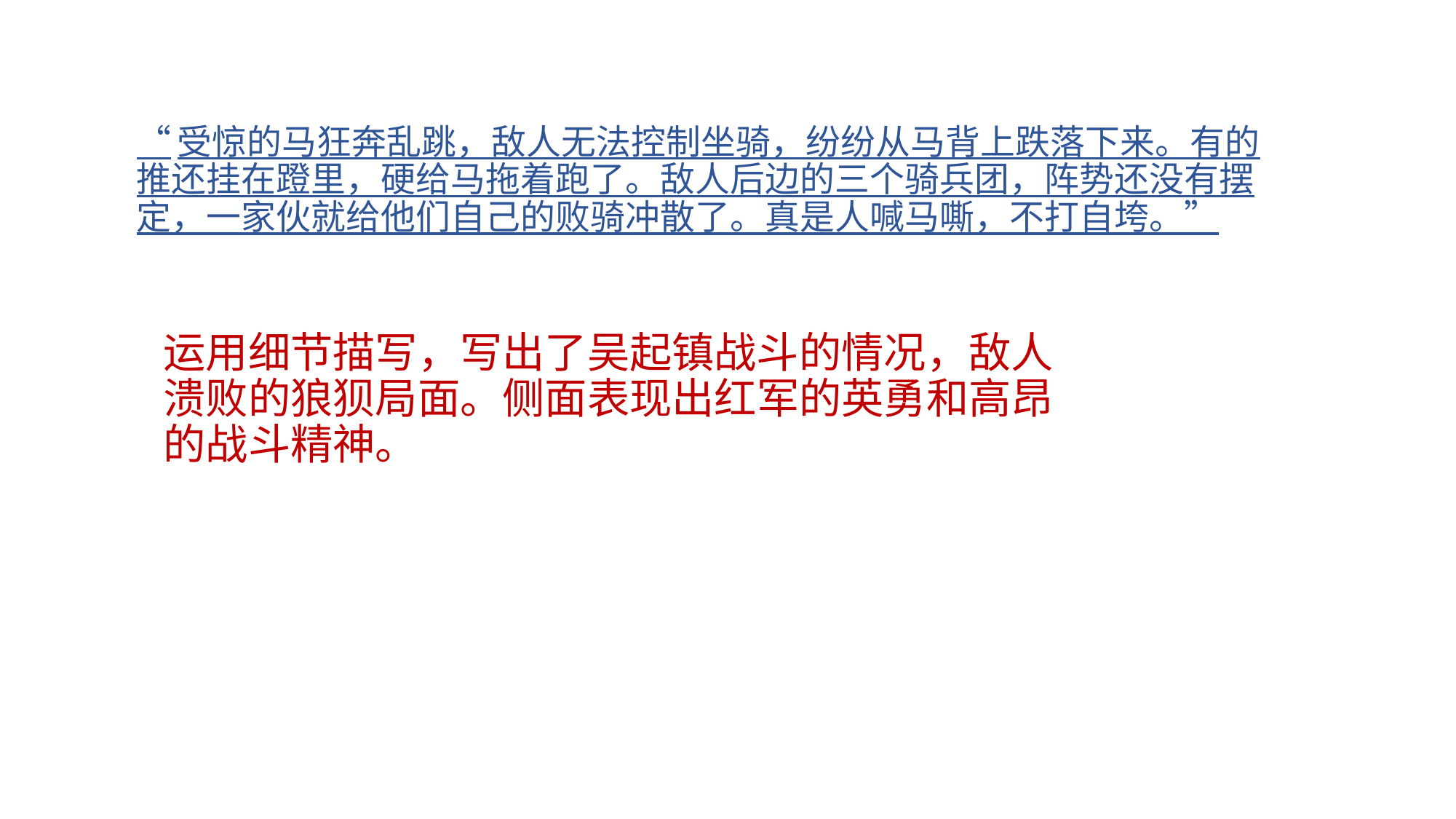

# “受惊的马狂奔乱跳，敌人无法控制坐骑，纷纷从马背上跌落下来。有的推还挂在蹬里，硬给马拖着跑了。敌人后边的三个骑兵团，阵势还没有摆定，一家伙就给他们自己的败骑冲散了。真是人喊马嘶，不打自垮。”
运用细节描写，写出了吴起镇战斗的情况，敌人溃败的狼狈局面。侧面表现出红军的英勇和高昂的战斗精神。